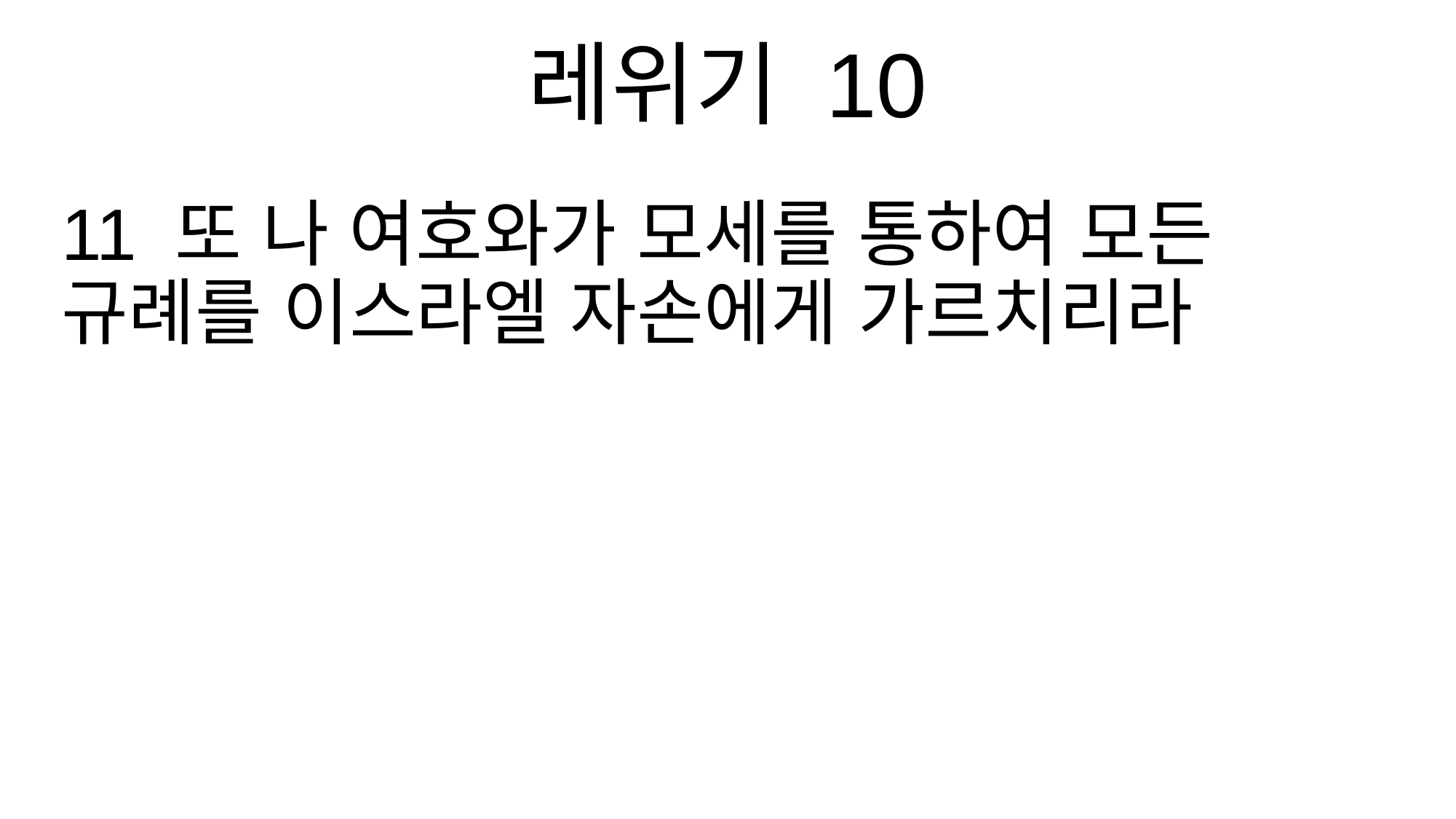

레위기 10
11 또 나 여호와가 모세를 통하여 모든 규례를 이스라엘 자손에게 가르치리라